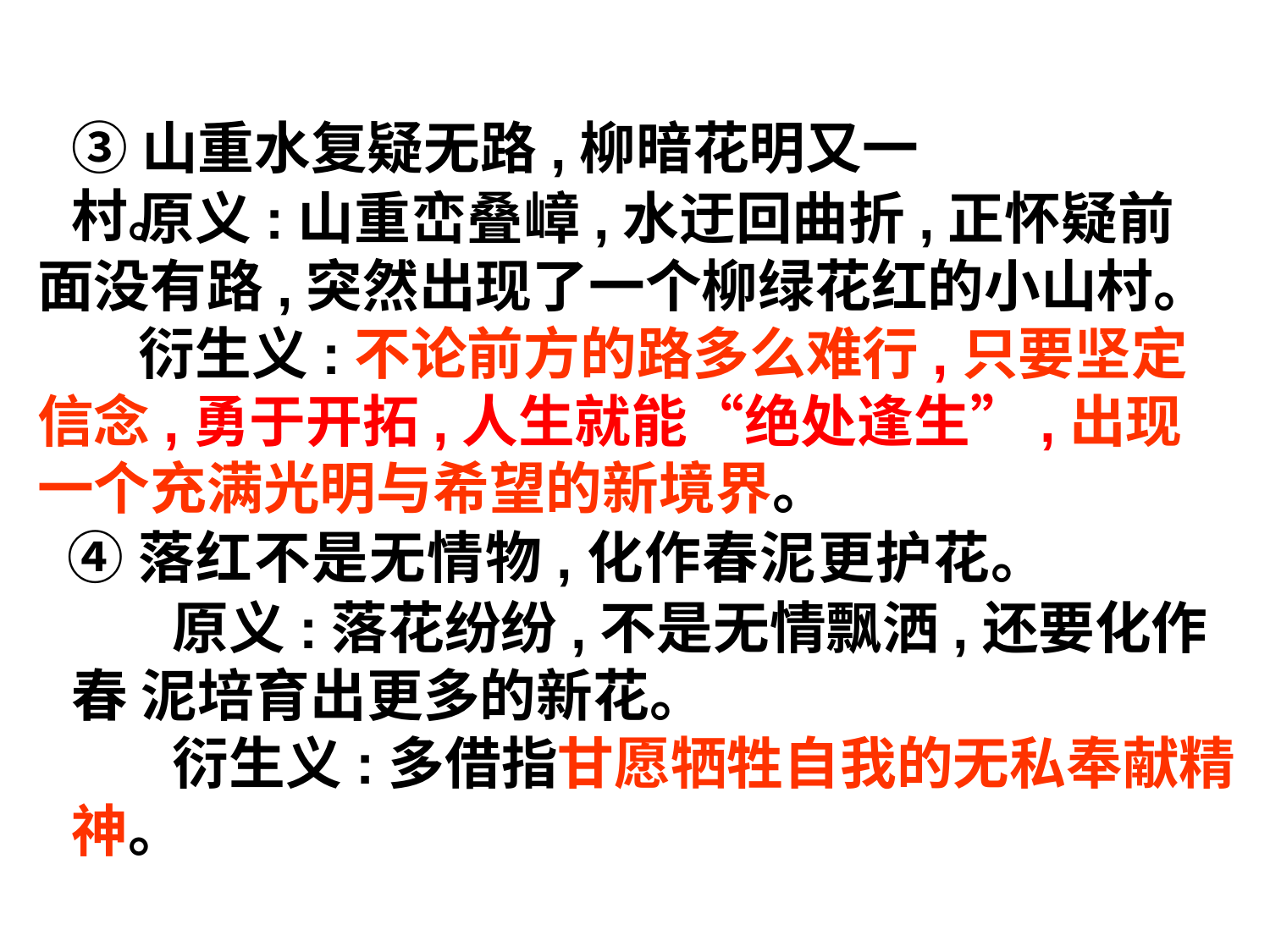

③山重水复疑无路,柳暗花明又一村。
 原义:山重峦叠嶂,水迂回曲折,正怀疑前面没有路,突然出现了一个柳绿花红的小山村。
 衍生义:不论前方的路多么难行,只要坚定信念,勇于开拓,人生就能“绝处逢生”,出现一个充满光明与希望的新境界。
④落红不是无情物,化作春泥更护花。
 原义:落花纷纷,不是无情飘洒,还要化作春 泥培育出更多的新花。
 衍生义:多借指甘愿牺牲自我的无私奉献精神。